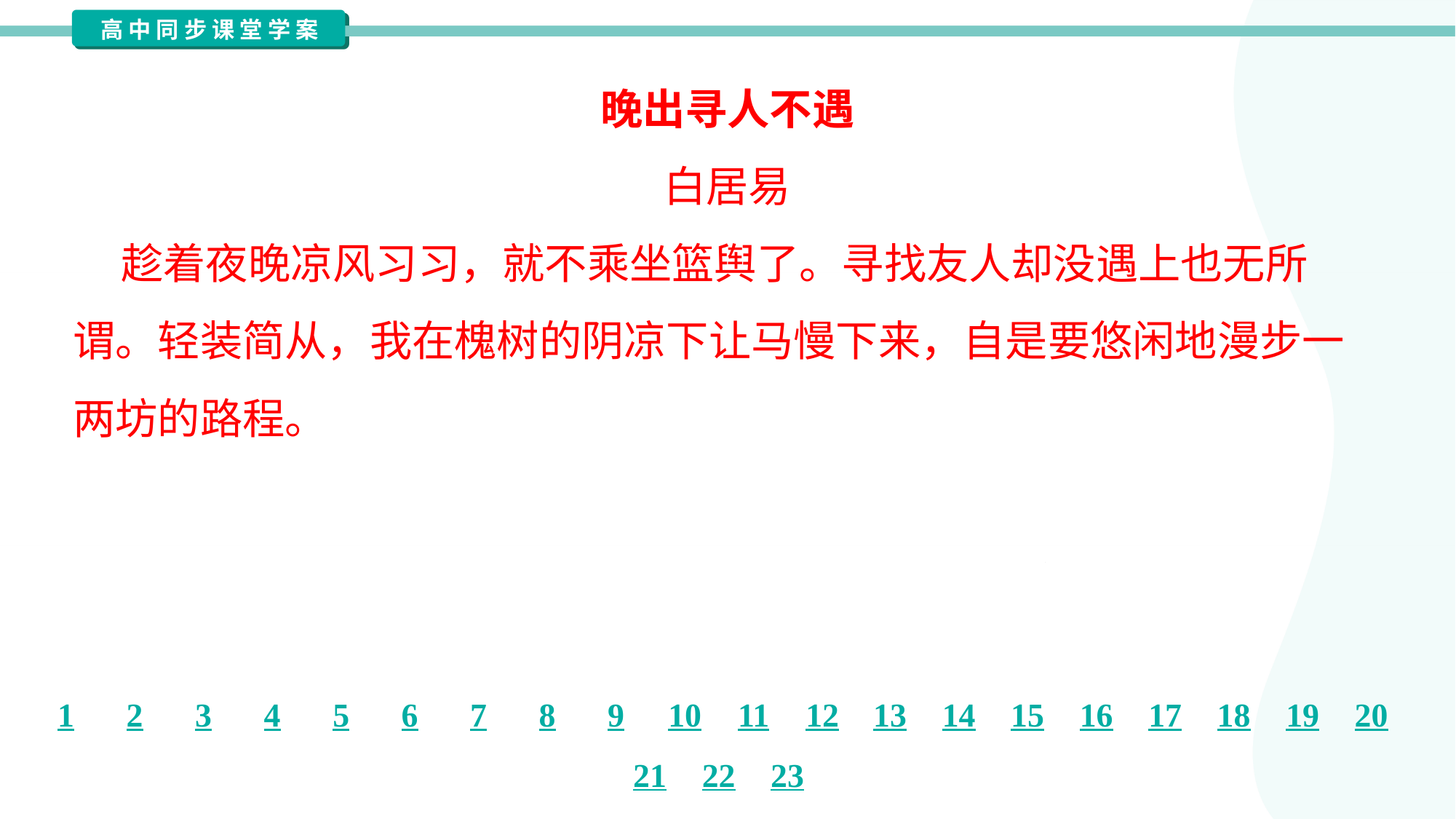

晚出寻人不遇
白居易
    趁着夜晚凉风习习，就不乘坐篮舆了。寻找友人却没遇上也无所
谓。轻装简从，我在槐树的阴凉下让马慢下来，自是要悠闲地漫步一
两坊的路程。